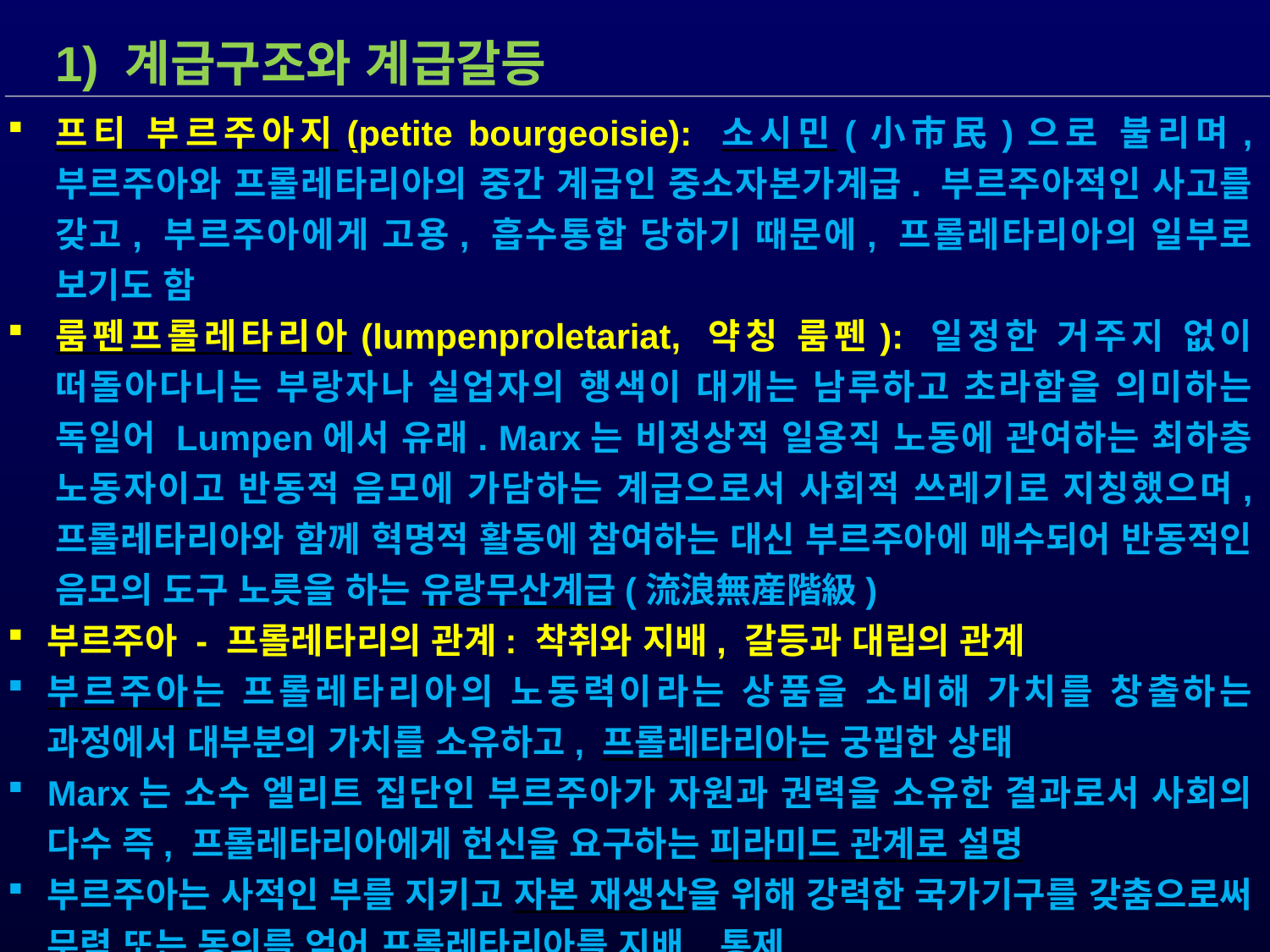

1) 계급구조와 계급갈등
프티 부르주아지(petite bourgeoisie): 소시민(小市民)으로 불리며, 부르주아와 프롤레타리아의 중간 계급인 중소자본가계급. 부르주아적인 사고를 갖고, 부르주아에게 고용, 흡수통합 당하기 때문에, 프롤레타리아의 일부로 보기도 함
룸펜프롤레타리아(lumpenproletariat, 약칭 룸펜): 일정한 거주지 없이 떠돌아다니는 부랑자나 실업자의 행색이 대개는 남루하고 초라함을 의미하는 독일어 Lumpen에서 유래. Marx는 비정상적 일용직 노동에 관여하는 최하층 노동자이고 반동적 음모에 가담하는 계급으로서 사회적 쓰레기로 지칭했으며, 프롤레타리아와 함께 혁명적 활동에 참여하는 대신 부르주아에 매수되어 반동적인 음모의 도구 노릇을 하는 유랑무산계급(流浪無産階級)
부르주아 - 프롤레타리의 관계: 착취와 지배, 갈등과 대립의 관계
부르주아는 프롤레타리아의 노동력이라는 상품을 소비해 가치를 창출하는 과정에서 대부분의 가치를 소유하고, 프롤레타리아는 궁핍한 상태
Marx는 소수 엘리트 집단인 부르주아가 자원과 권력을 소유한 결과로서 사회의 다수 즉, 프롤레타리아에게 헌신을 요구하는 피라미드 관계로 설명
부르주아는 사적인 부를 지키고 자본 재생산을 위해 강력한 국가기구를 갖춤으로써 무력 또는 동의를 얻어 프롤레타리아를 지배, 통제